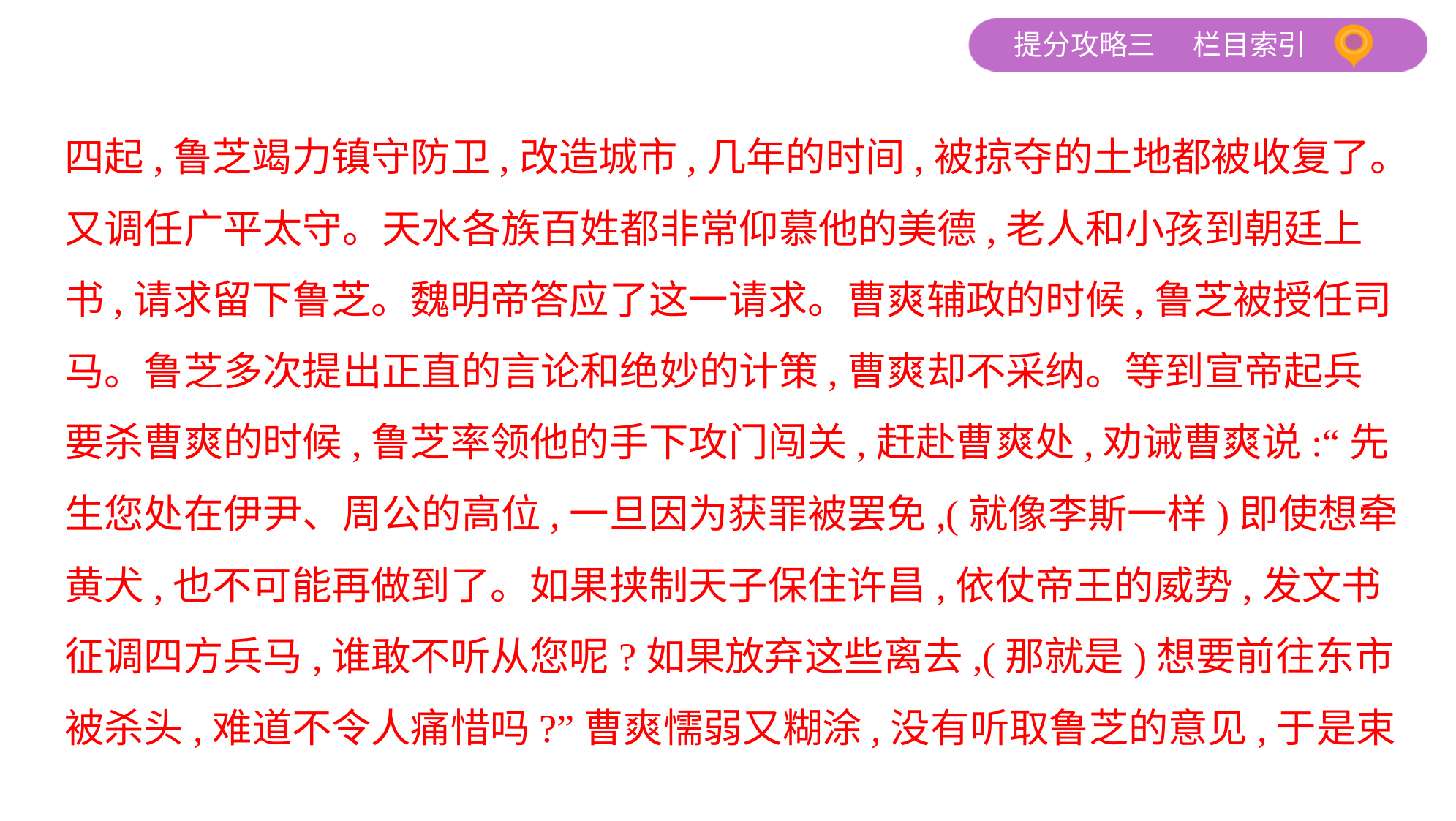

四起,鲁芝竭力镇守防卫,改造城市,几年的时间,被掠夺的土地都被收复了。
又调任广平太守。天水各族百姓都非常仰慕他的美德,老人和小孩到朝廷上
书,请求留下鲁芝。魏明帝答应了这一请求。曹爽辅政的时候,鲁芝被授任司
马。鲁芝多次提出正直的言论和绝妙的计策,曹爽却不采纳。等到宣帝起兵
要杀曹爽的时候,鲁芝率领他的手下攻门闯关,赶赴曹爽处,劝诫曹爽说:“先
生您处在伊尹、周公的高位,一旦因为获罪被罢免,(就像李斯一样)即使想牵
黄犬,也不可能再做到了。如果挟制天子保住许昌,依仗帝王的威势,发文书
征调四方兵马,谁敢不听从您呢?如果放弃这些离去,(那就是)想要前往东市
被杀头,难道不令人痛惜吗?”曹爽懦弱又糊涂,没有听取鲁芝的意见,于是束